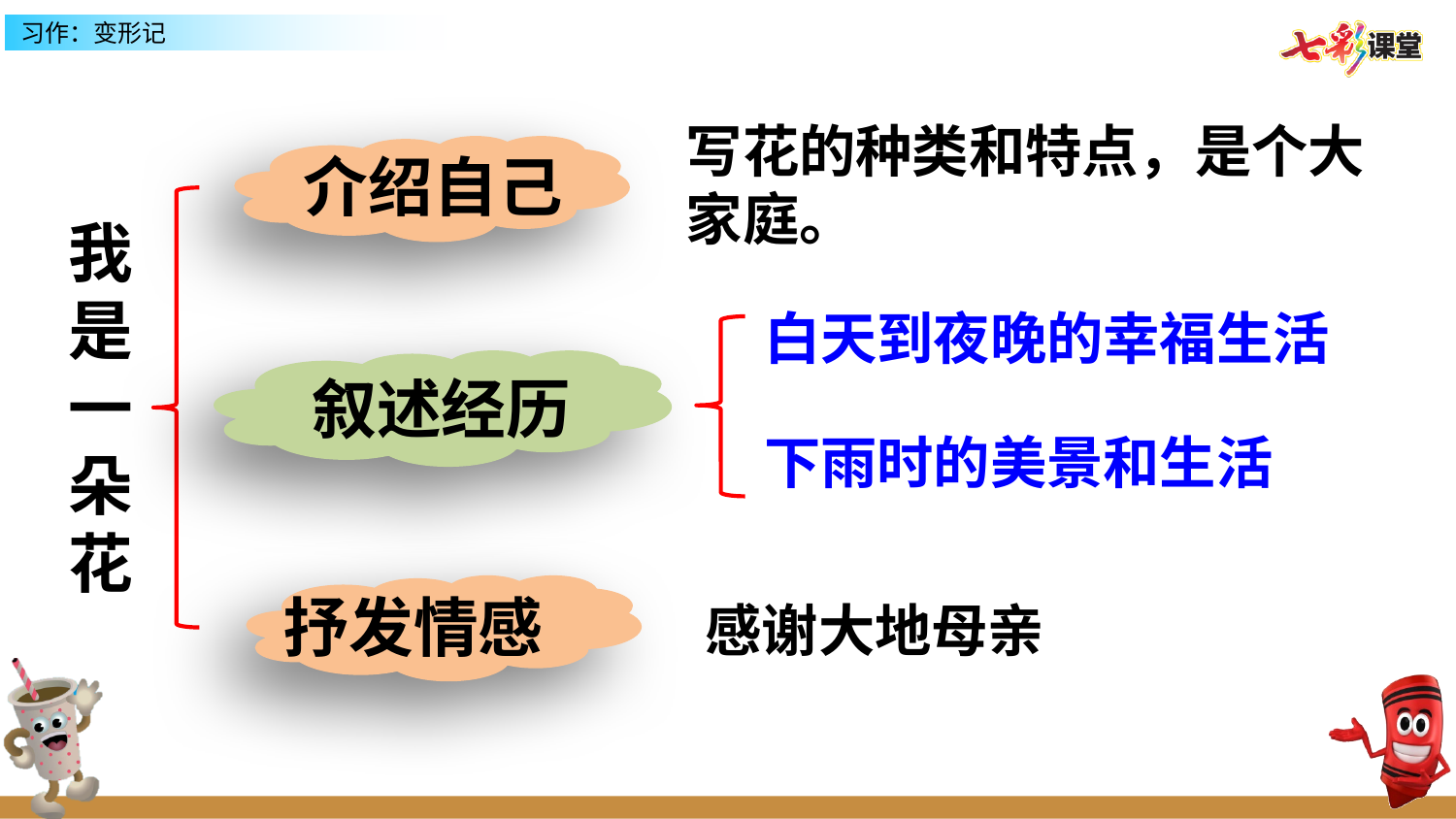

写花的种类和特点，是个大家庭。

介绍自己

我是一朵花
白天到夜晚的幸福生活

叙述经历
下雨时的美景和生活

抒发情感
感谢大地母亲